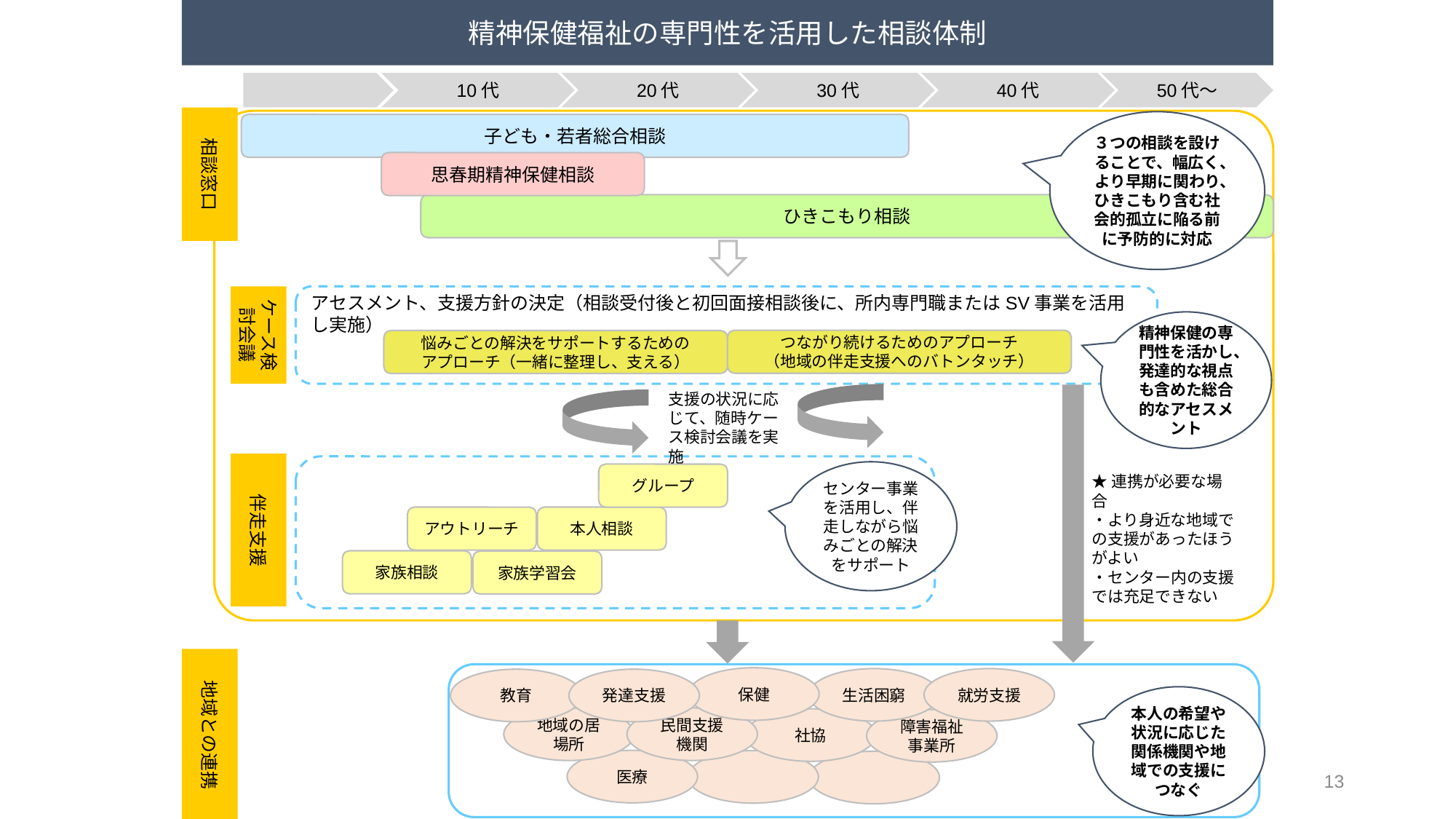

精神保健福祉の専門性を活用した相談体制

10代
20代
30代
40代
50代～
相談窓口

３つの相談を設けることで、幅広く、より早期に関わり、ひきこもり含む社会的孤立に陥る前に予防的に対応
子ども・若者総合相談
思春期精神保健相談
ひきこもり相談

ケース検討会議
アセスメント、支援方針の決定（相談受付後と初回面接相談後に、所内専門職またはSV事業を活用し実施）

精神保健の専門性を活かし、発達的な視点も含めた総合的なアセスメント
つながり続けるためのアプローチ
（地域の伴走支援へのバトンタッチ）
悩みごとの解決をサポートするための
アプローチ（一緒に整理し、支える）
支援の状況に応じて、随時ケース検討会議を実施

伴走支援

センター事業を活用し、伴走しながら悩みごとの解決をサポート
グループ
アウトリーチ
本人相談
家族相談
家族学習会
★連携が必要な場合
・より身近な地域での支援があったほうがよい
・センター内の支援では充足できない

地域との連携

保健
生活困窮
就労支援
教育
発達支援
民間支援機関
地域の居場所
社協
障害福祉事業所
医療

本人の希望や状況に応じた関係機関や地域での支援につなぐ
13